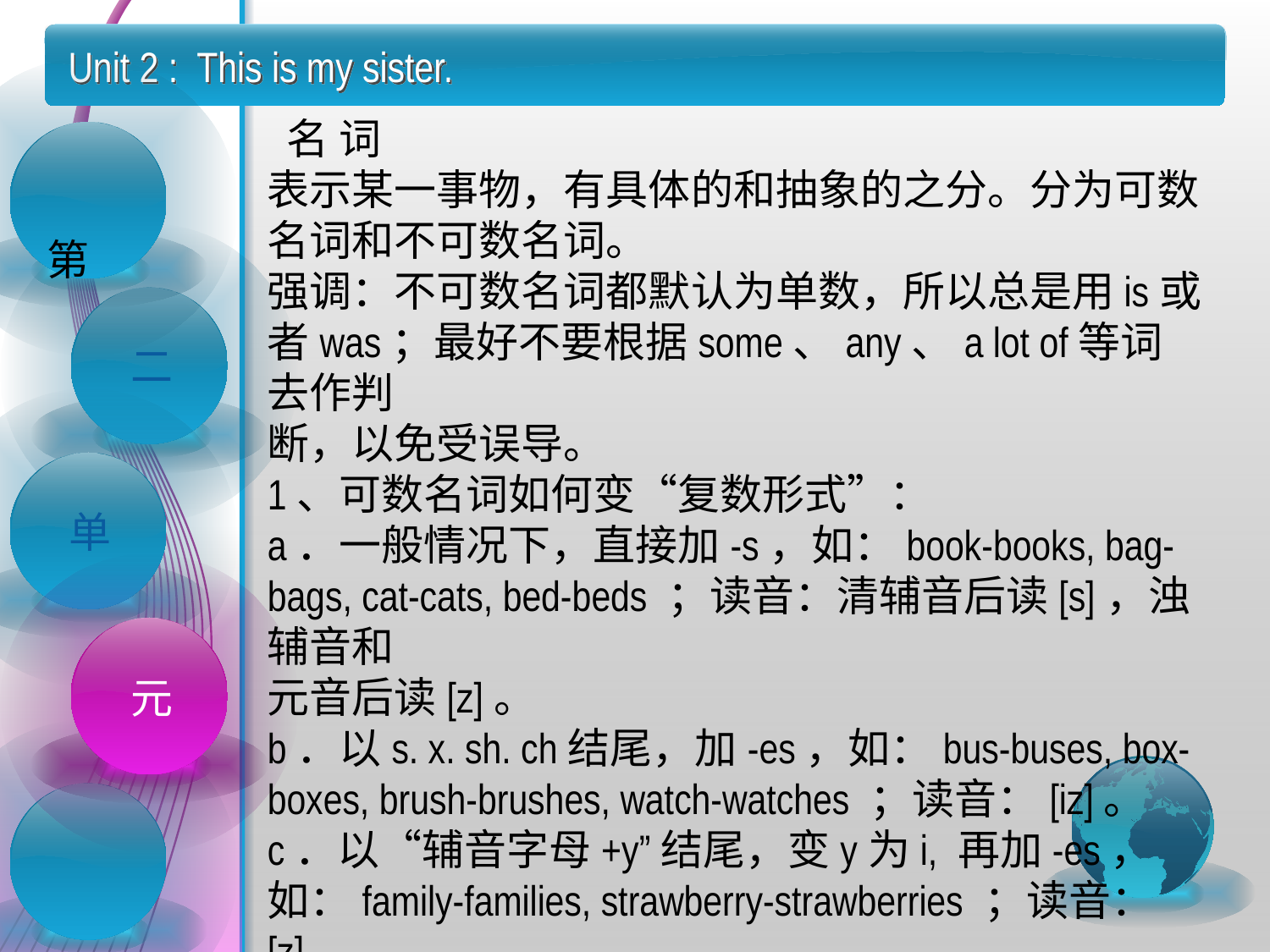

Unit 2 :  This is my sister.

 名 词
表示某一事物，有具体的和抽象的之分。分为可数名词和不可数名词。
强调：不可数名词都默认为单数，所以总是用is或者was；最好不要根据some、any、a lot of等词去作判
断，以免受误导。
1、可数名词如何变“复数形式”：
a．一般情况下，直接加-s，如：book-books, bag-bags, cat-cats, bed-beds ；读音：清辅音后读[s]，浊辅音和
元音后读[z]。
b．以s. x. sh. ch结尾，加-es，如：bus-buses, box-boxes, brush-brushes, watch-watches ；读音：[iz]。
c．以“辅音字母+y”结尾，变y为i, 再加-es，如：family-families, strawberry-strawberries ；读音：[z]。
   第

二

单

元